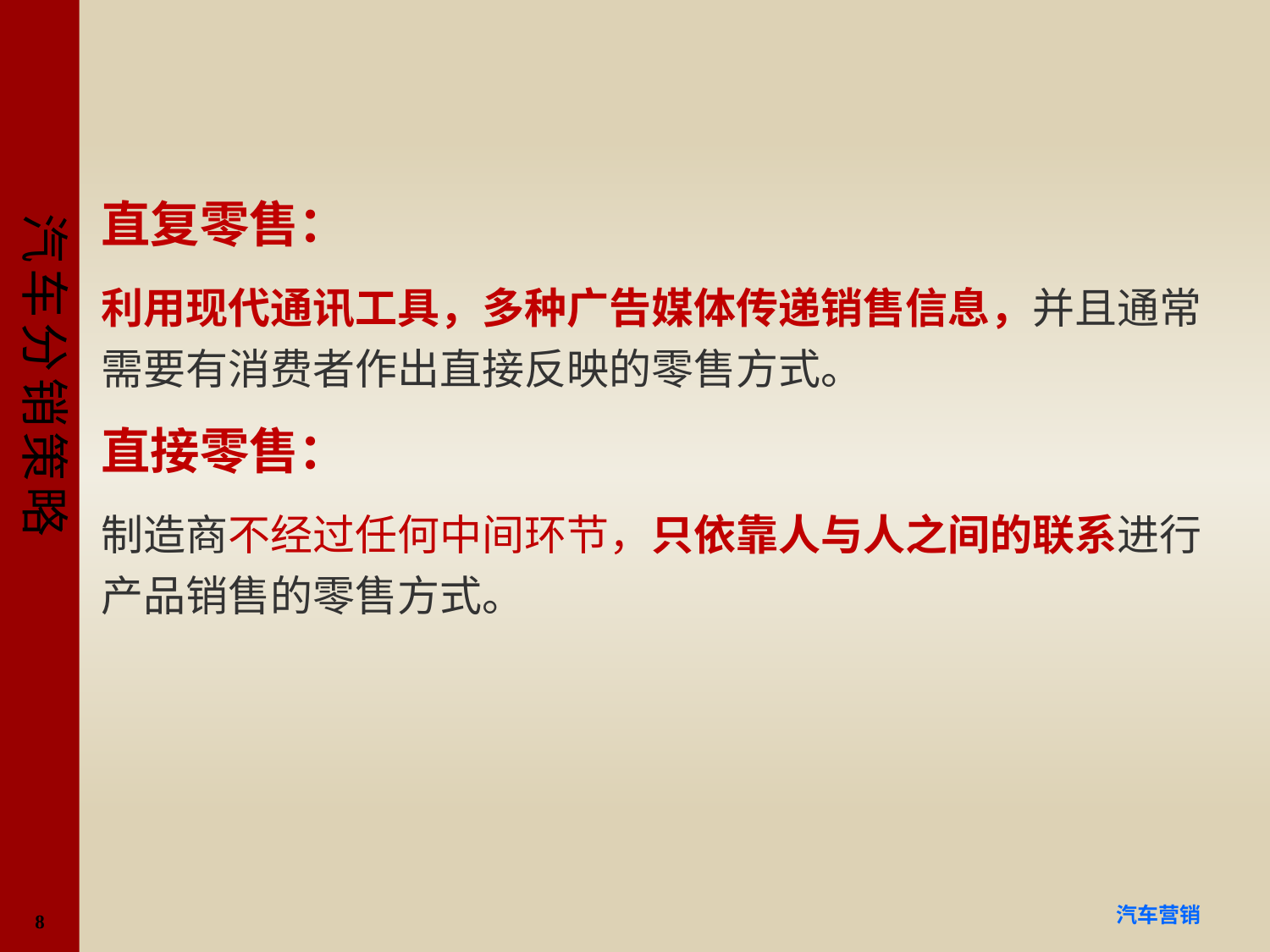

#
直复零售：
利用现代通讯工具，多种广告媒体传递销售信息，并且通常需要有消费者作出直接反映的零售方式。
直接零售：
制造商不经过任何中间环节，只依靠人与人之间的联系进行产品销售的零售方式。

8